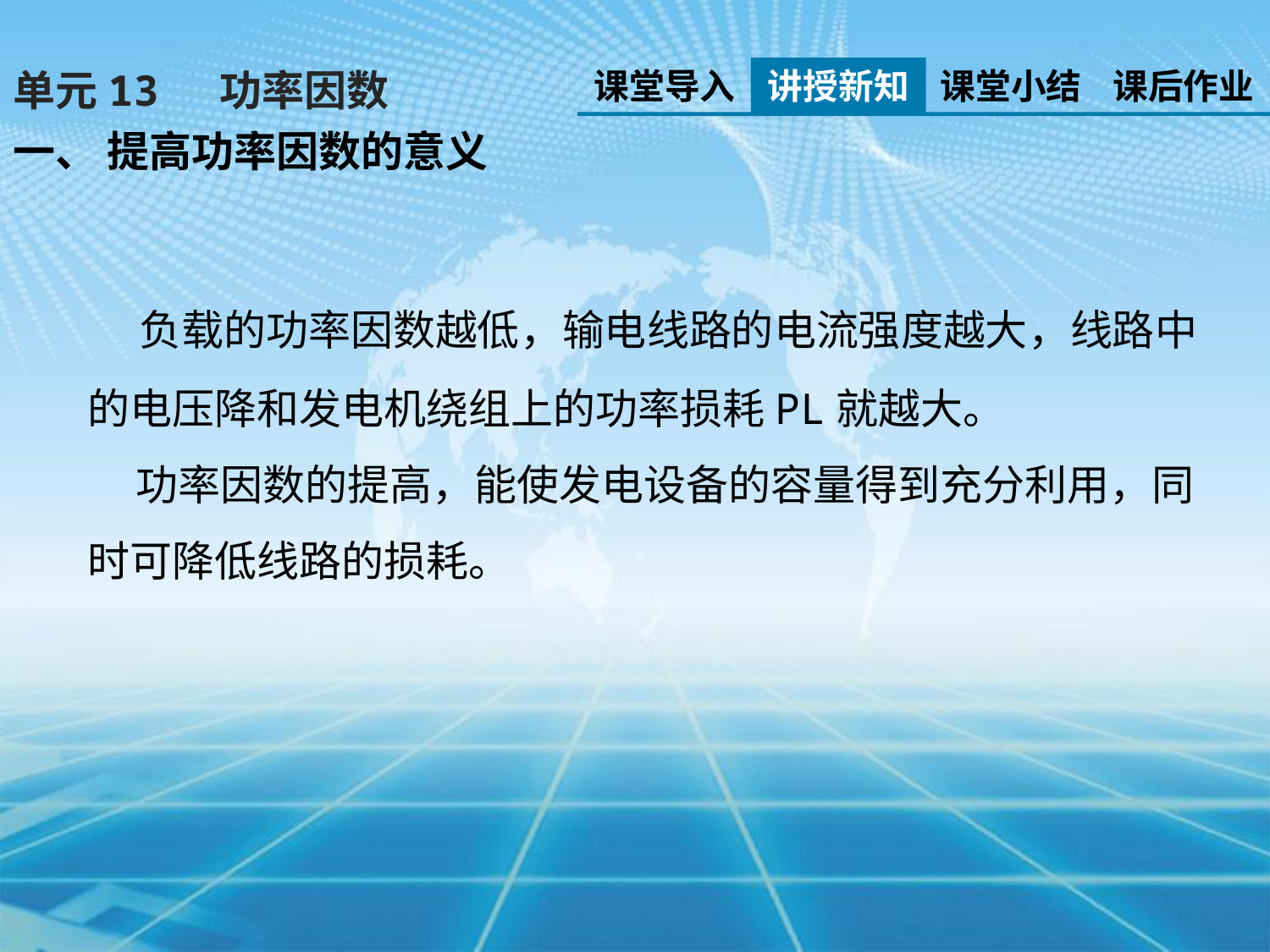

课堂导入
讲授新知
课堂小结
课后作业
单元13  功率因数
一、 提高功率因数的意义
   负载的功率因数越低，输电线路的电流强度越大，线路中的电压降和发电机绕组上的功率损耗PL就越大。
    功率因数的提高，能使发电设备的容量得到充分利用，同时可降低线路的损耗。